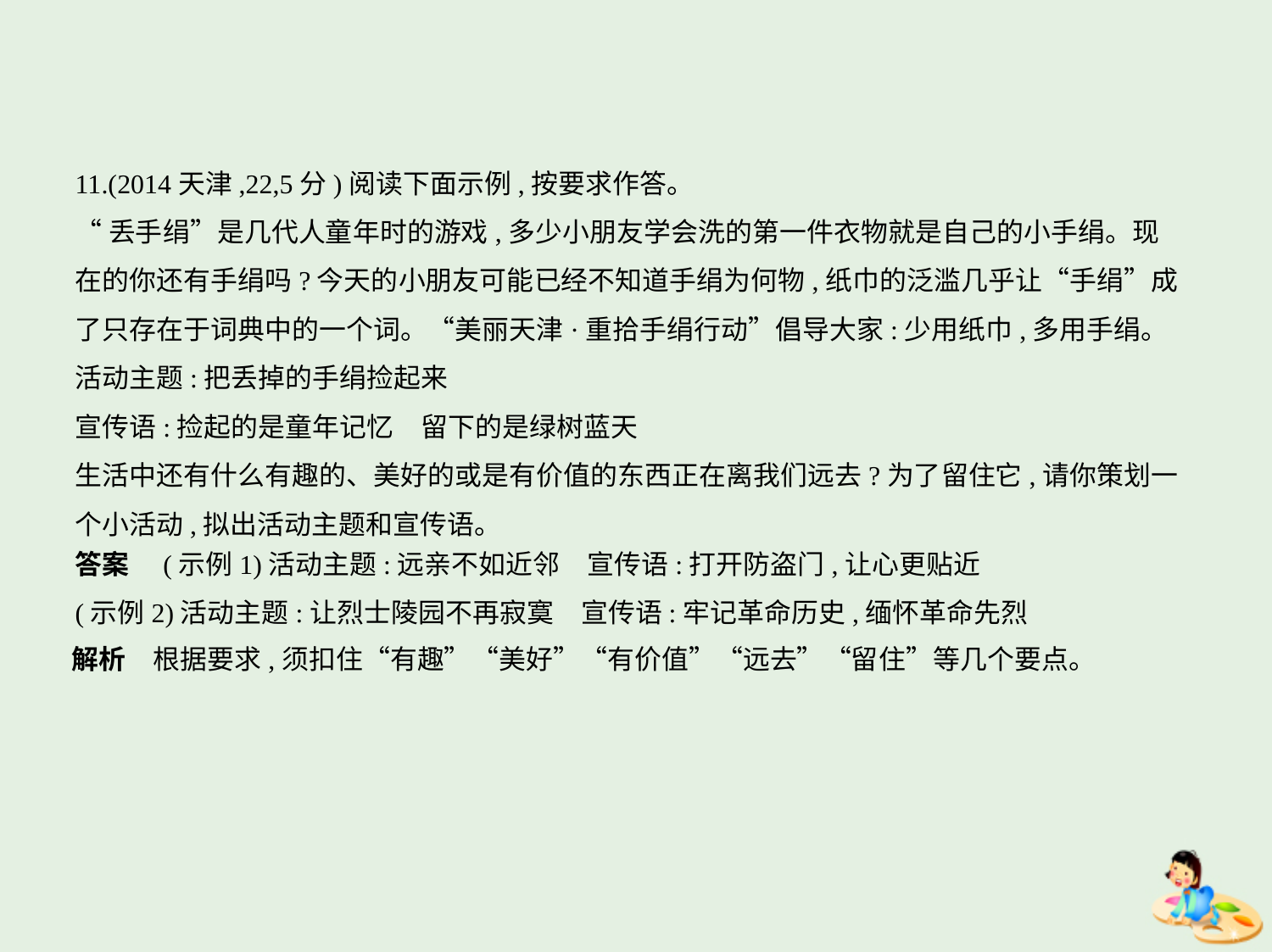

11.(2014天津,22,5分)阅读下面示例,按要求作答。
“丢手绢”是几代人童年时的游戏,多少小朋友学会洗的第一件衣物就是自己的小手绢。现
在的你还有手绢吗?今天的小朋友可能已经不知道手绢为何物,纸巾的泛滥几乎让“手绢”成
了只存在于词典中的一个词。“美丽天津·重拾手绢行动”倡导大家:少用纸巾,多用手绢。
活动主题:把丢掉的手绢捡起来
宣传语:捡起的是童年记忆　留下的是绿树蓝天
生活中还有什么有趣的、美好的或是有价值的东西正在离我们远去?为了留住它,请你策划一
个小活动,拟出活动主题和宣传语。
答案　(示例1)活动主题:远亲不如近邻　宣传语:打开防盗门,让心更贴近
(示例2)活动主题:让烈士陵园不再寂寞　宣传语:牢记革命历史,缅怀革命先烈
解析　根据要求,须扣住“有趣”“美好”“有价值”“远去”“留住”等几个要点。